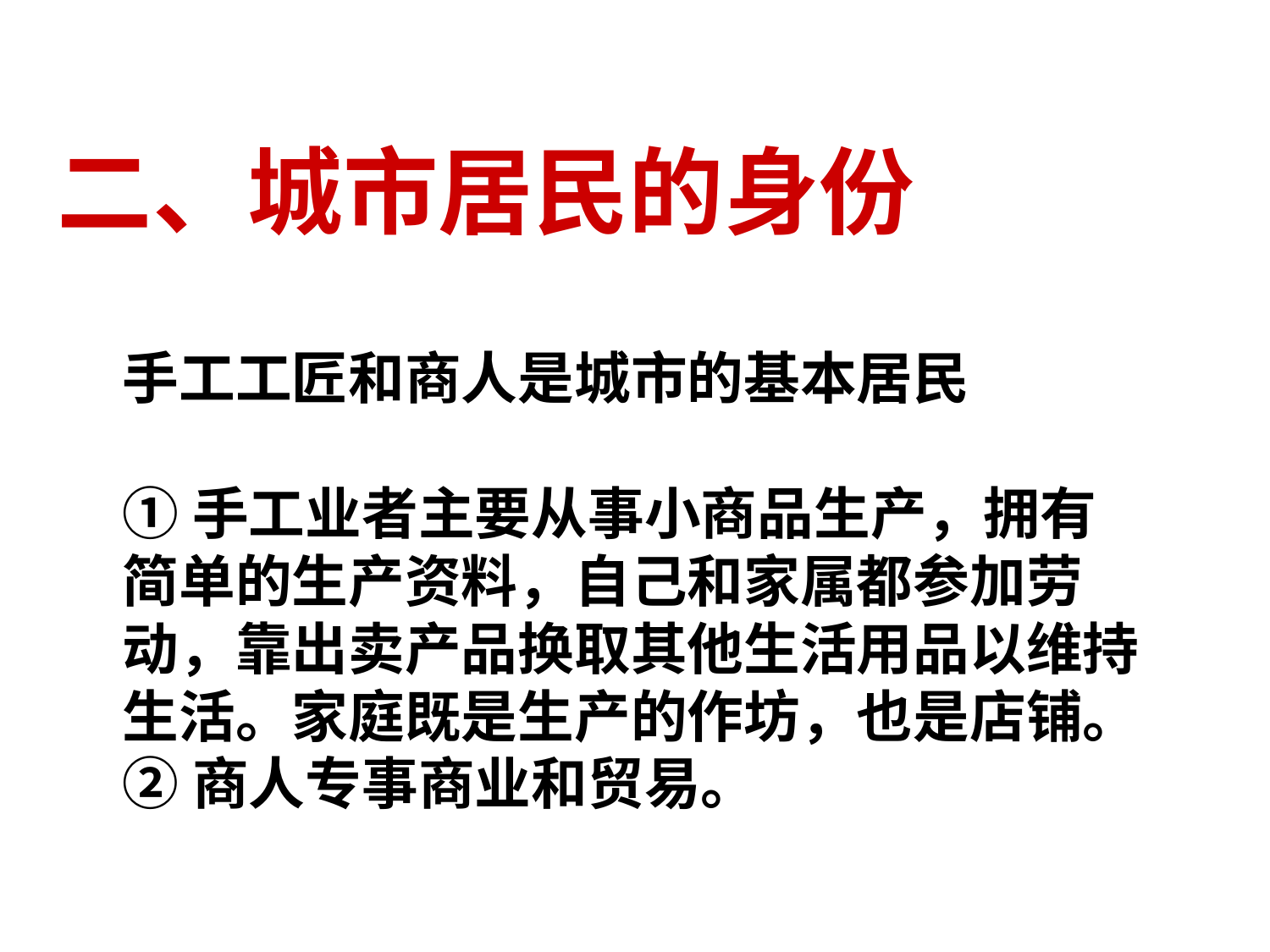

二、城市居民的身份
手工工匠和商人是城市的基本居民

①手工业者主要从事小商品生产，拥有简单的生产资料，自己和家属都参加劳动，靠出卖产品换取其他生活用品以维持生活。家庭既是生产的作坊，也是店铺。
②商人专事商业和贸易。